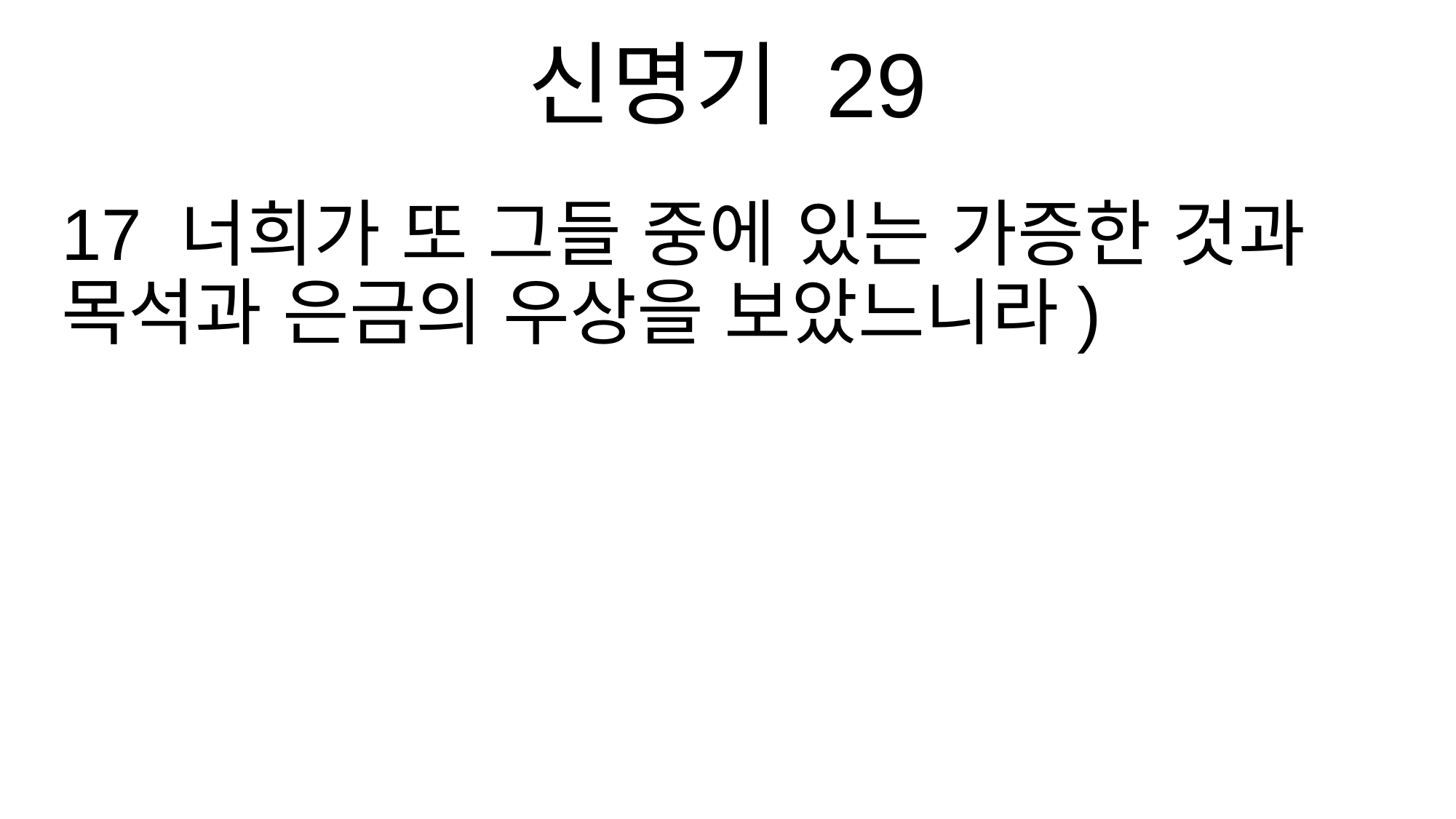

신명기 29
17 너희가 또 그들 중에 있는 가증한 것과 목석과 은금의 우상을 보았느니라)